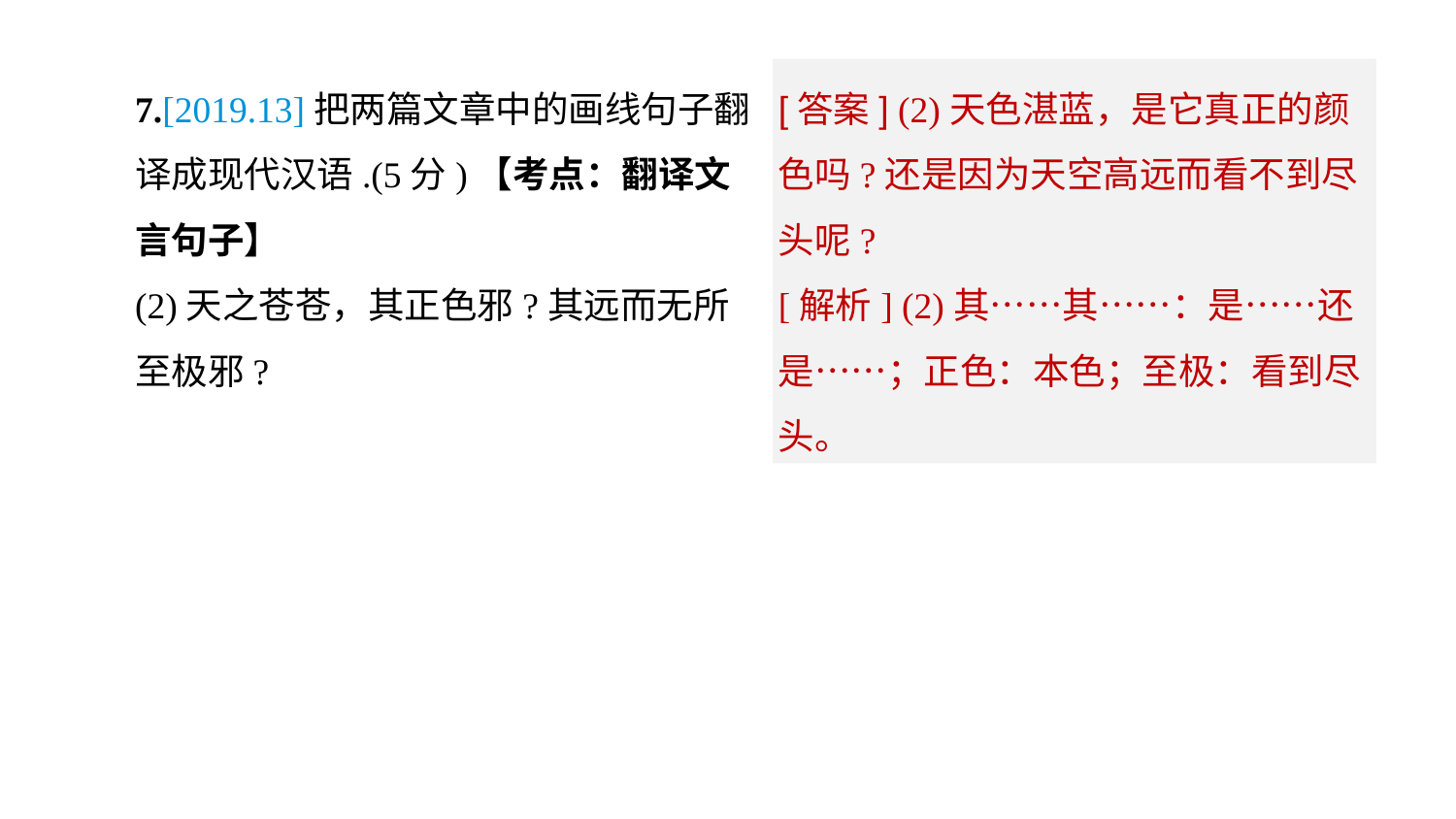

[答案] (2)天色湛蓝，是它真正的颜色吗?还是因为天空高远而看不到尽头呢?
[解析] (2)其……其……：是……还是……；正色：本色；至极：看到尽头。
7.[2019.13]把两篇文章中的画线句子翻译成现代汉语.(5分)【考点：翻译文言句子】
(2)天之苍苍，其正色邪?其远而无所至极邪?